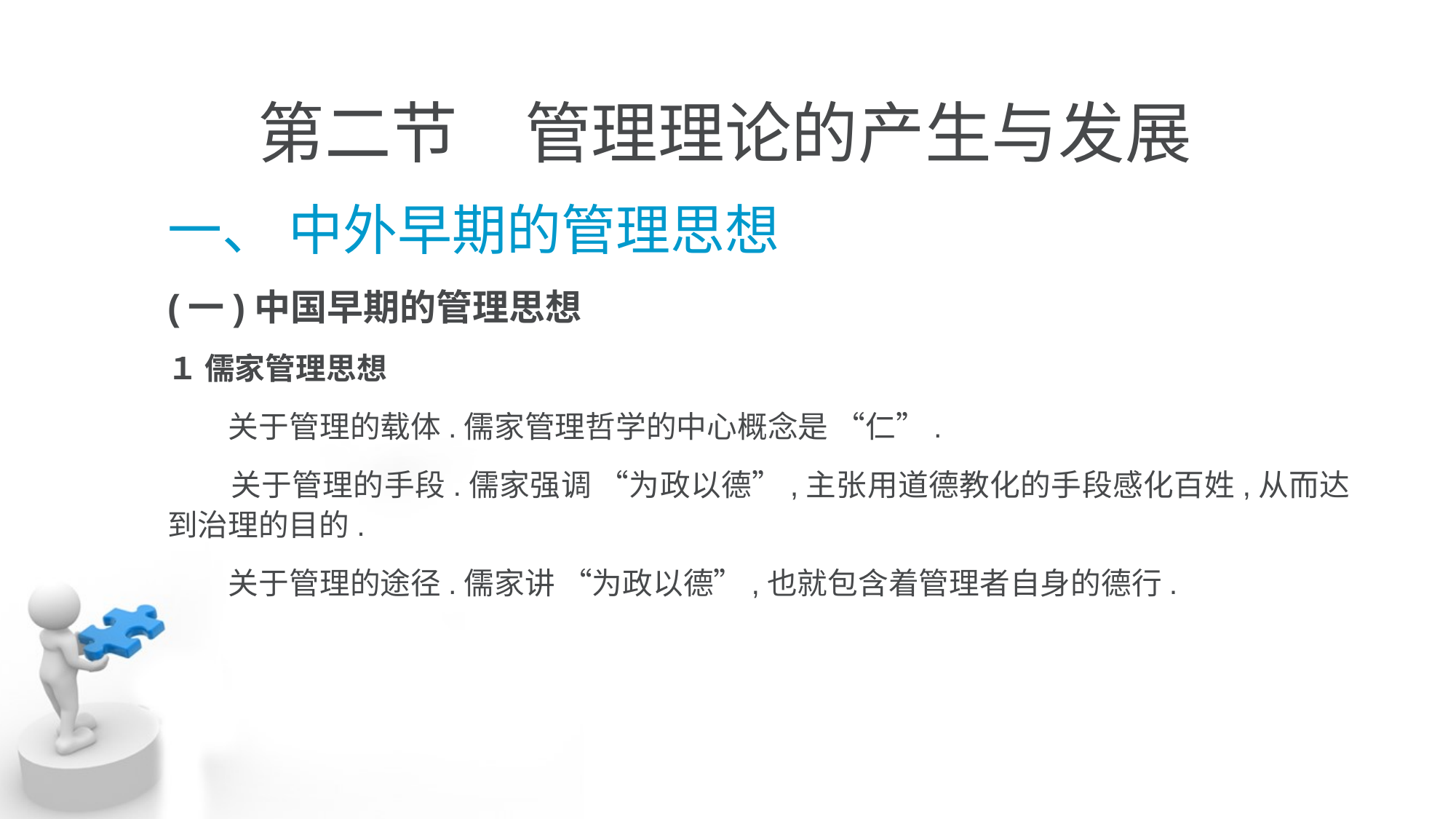

# 第二节　管理理论的产生与发展
一、 中外早期的管理思想
(一)中国早期的管理思想
１ 儒家管理思想
        关于管理的载体.儒家管理哲学的中心概念是 “仁”.
        关于管理的手段.儒家强调 “为政以德”,主张用道德教化的手段感化百姓,从而达 到治理的目的.
        关于管理的途径.儒家讲 “为政以德”,也就包含着管理者自身的德行.